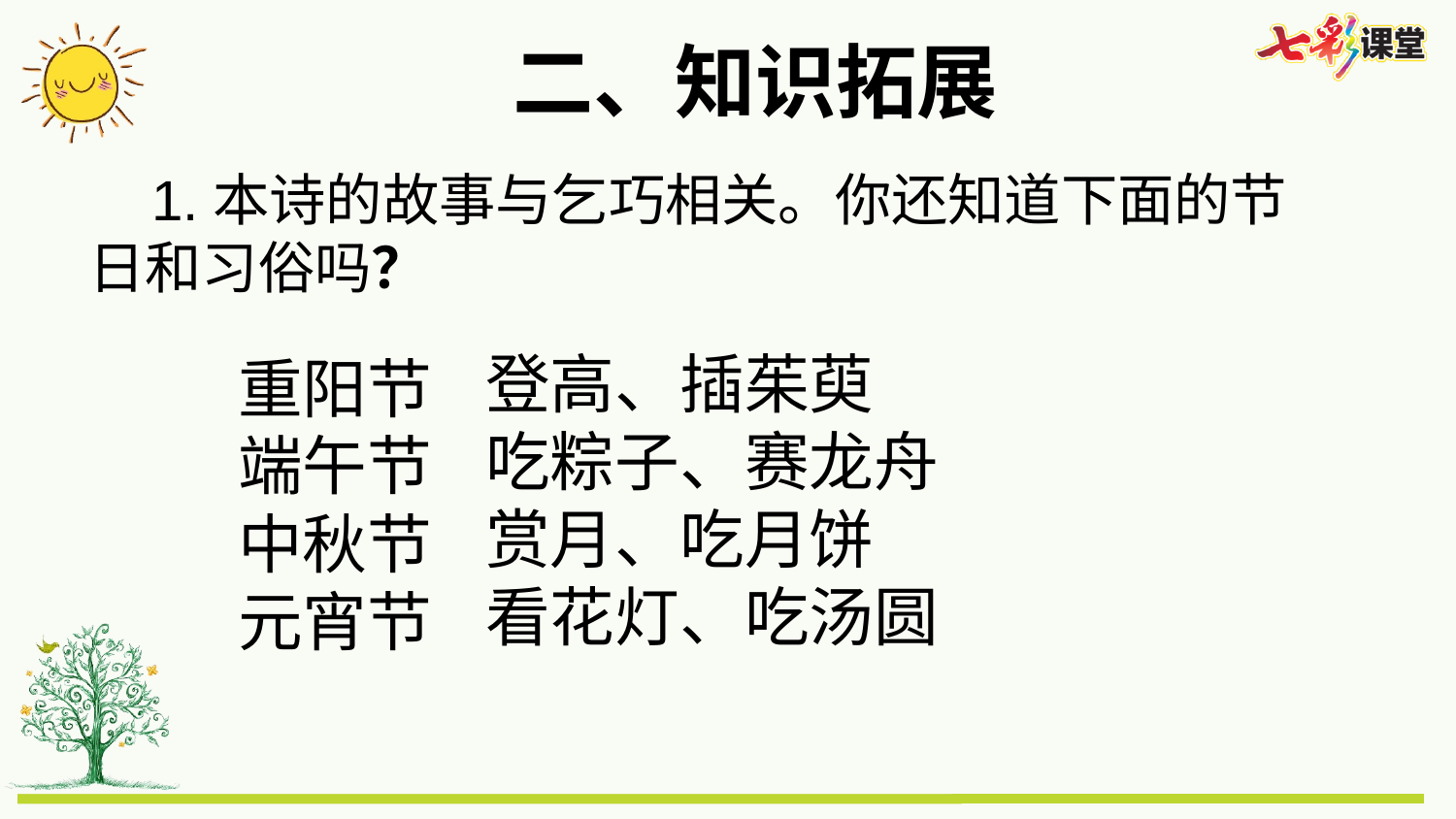

二、知识拓展
    1.本诗的故事与乞巧相关。你还知道下面的节日和习俗吗？
登高、插茱萸
吃粽子、赛龙舟
赏月、吃月饼
看花灯、吃汤圆
重阳节
端午节
中秋节
元宵节